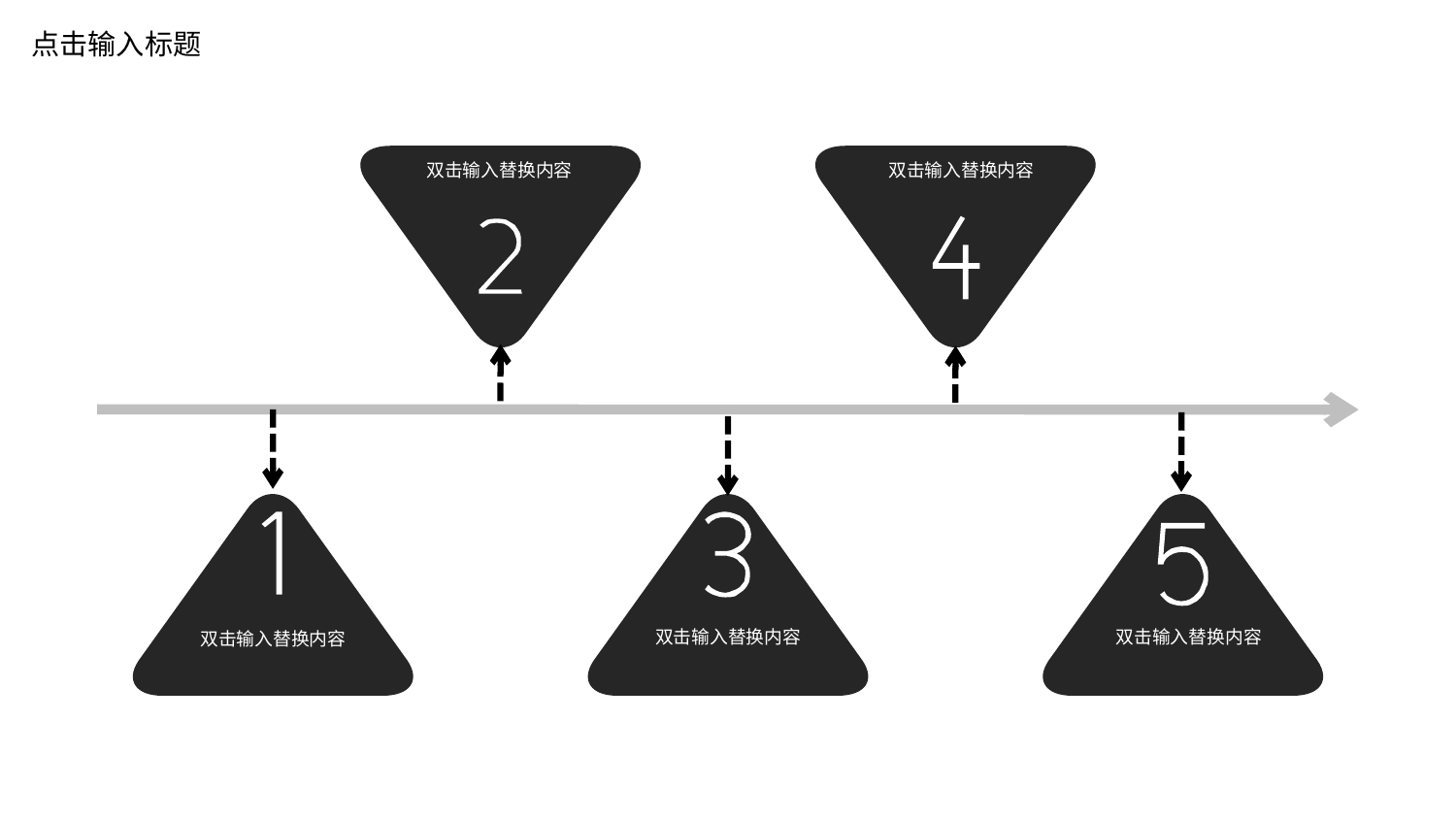

点击输入标题

双击输入替换内容

双击输入替换内容

双击输入替换内容

双击输入替换内容

双击输入替换内容